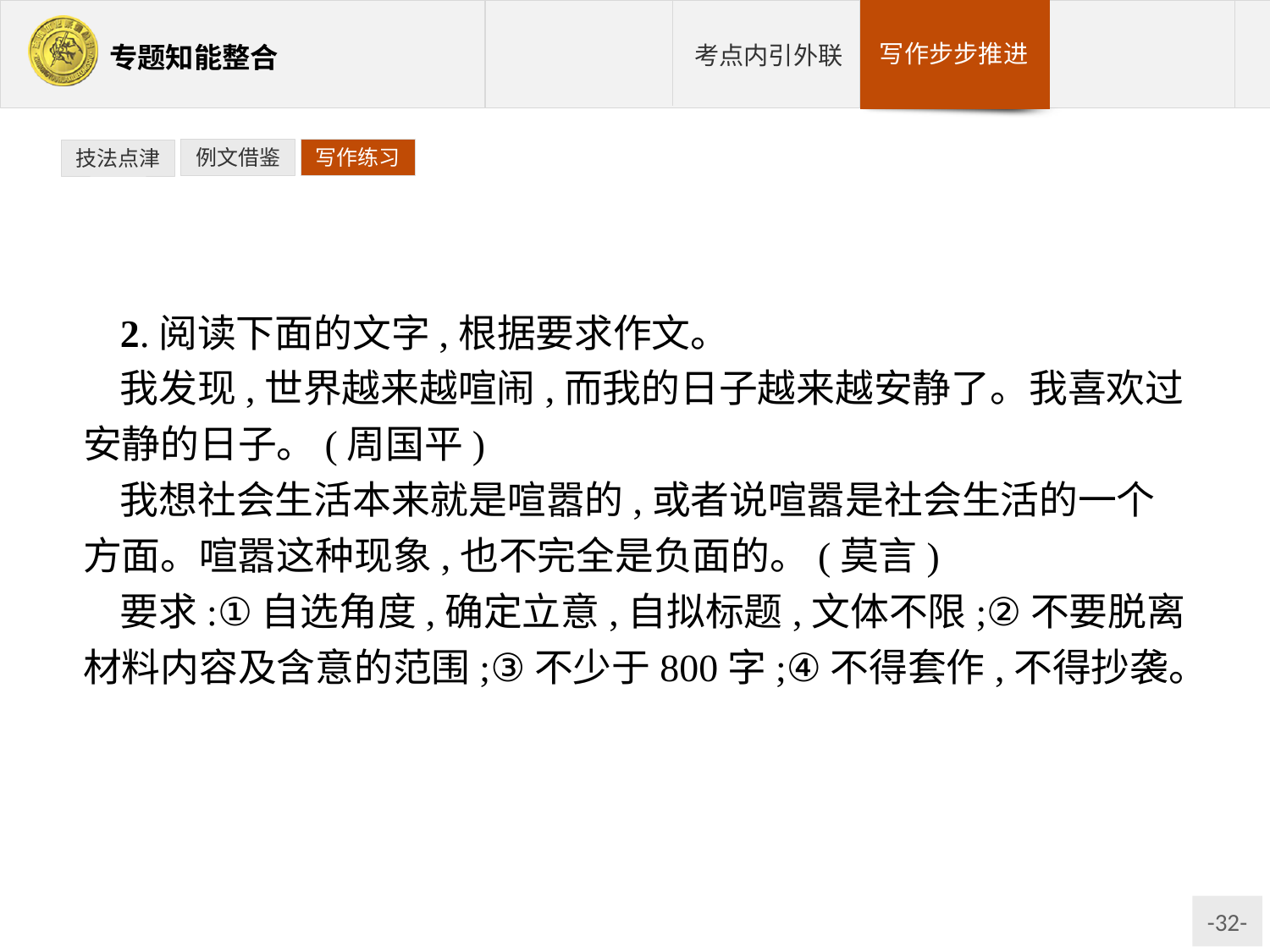

例文借鉴
写作练习
技法点津
2.阅读下面的文字,根据要求作文。
我发现,世界越来越喧闹,而我的日子越来越安静了。我喜欢过安静的日子。(周国平)
我想社会生活本来就是喧嚣的,或者说喧嚣是社会生活的一个方面。喧嚣这种现象,也不完全是负面的。(莫言)
要求:①自选角度,确定立意,自拟标题,文体不限;②不要脱离材料内容及含意的范围;③不少于800字;④不得套作,不得抄袭。